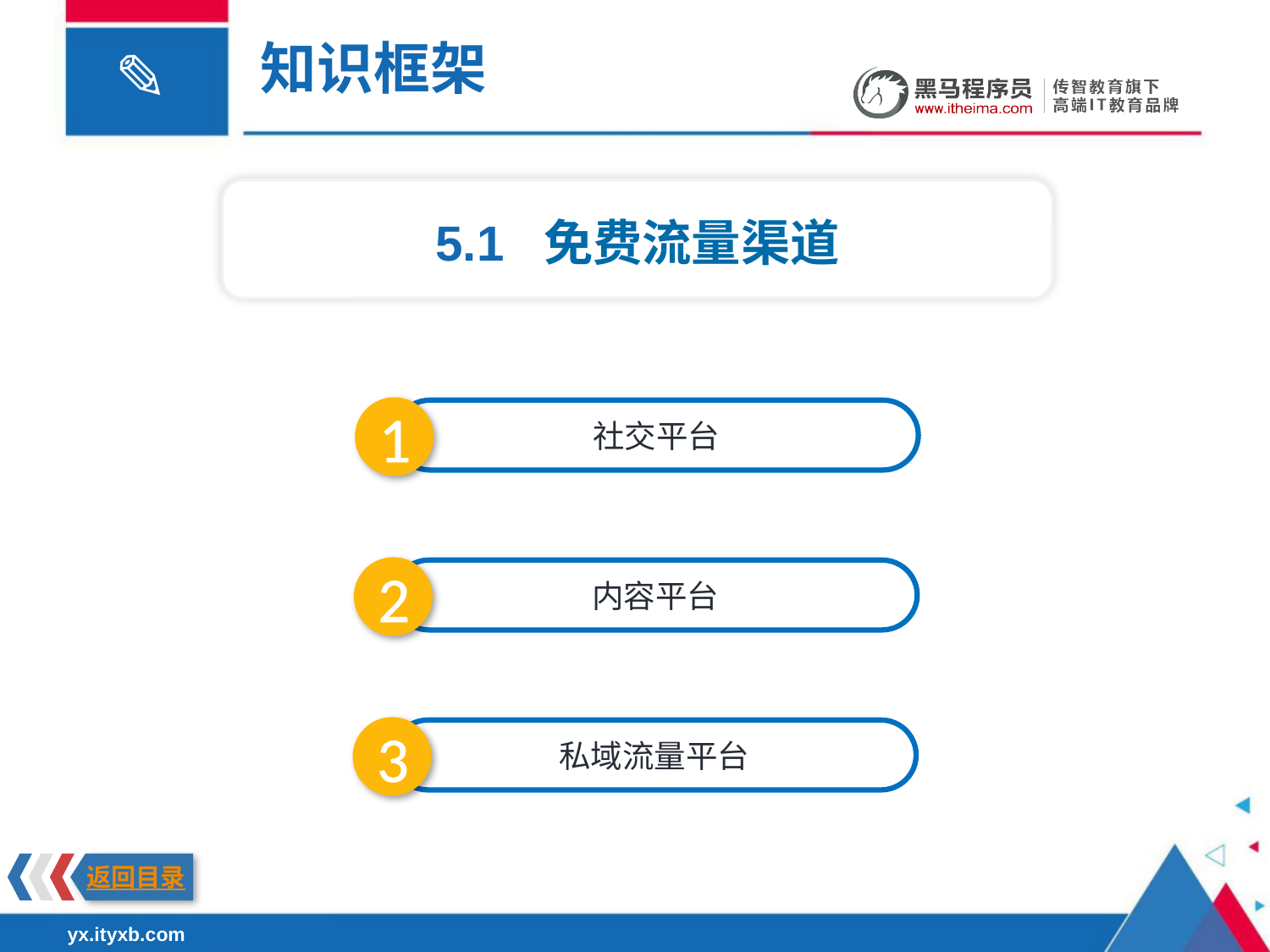

知识框架

5.1  免费流量渠道
1
社交平台
2
内容平台
3
私域流量平台

返回目录